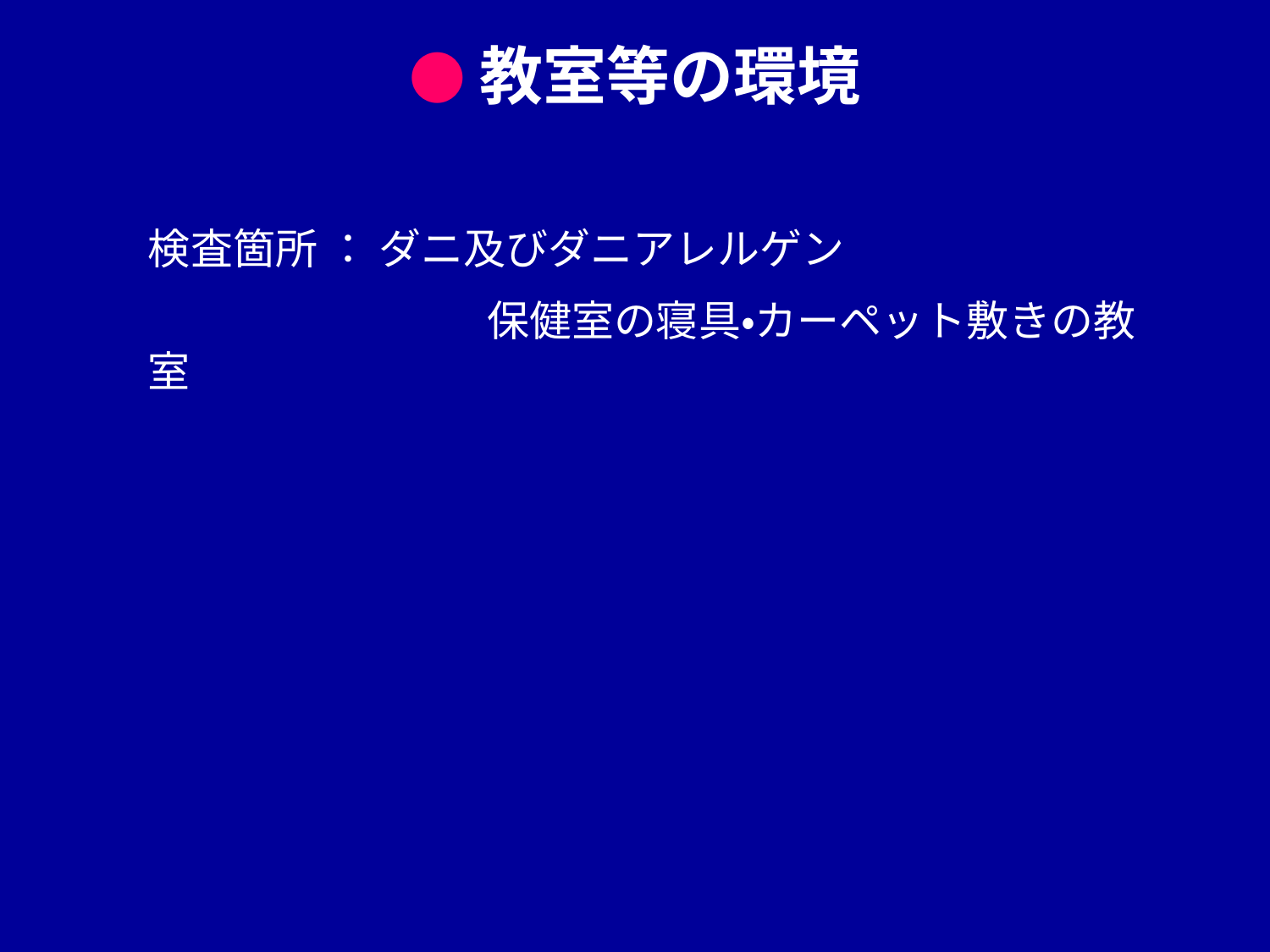

●教室等の環境
検査箇所 ： ダニ及びダニアレルゲン
　　　　　　　　保健室の寝具・カーペット敷きの教室